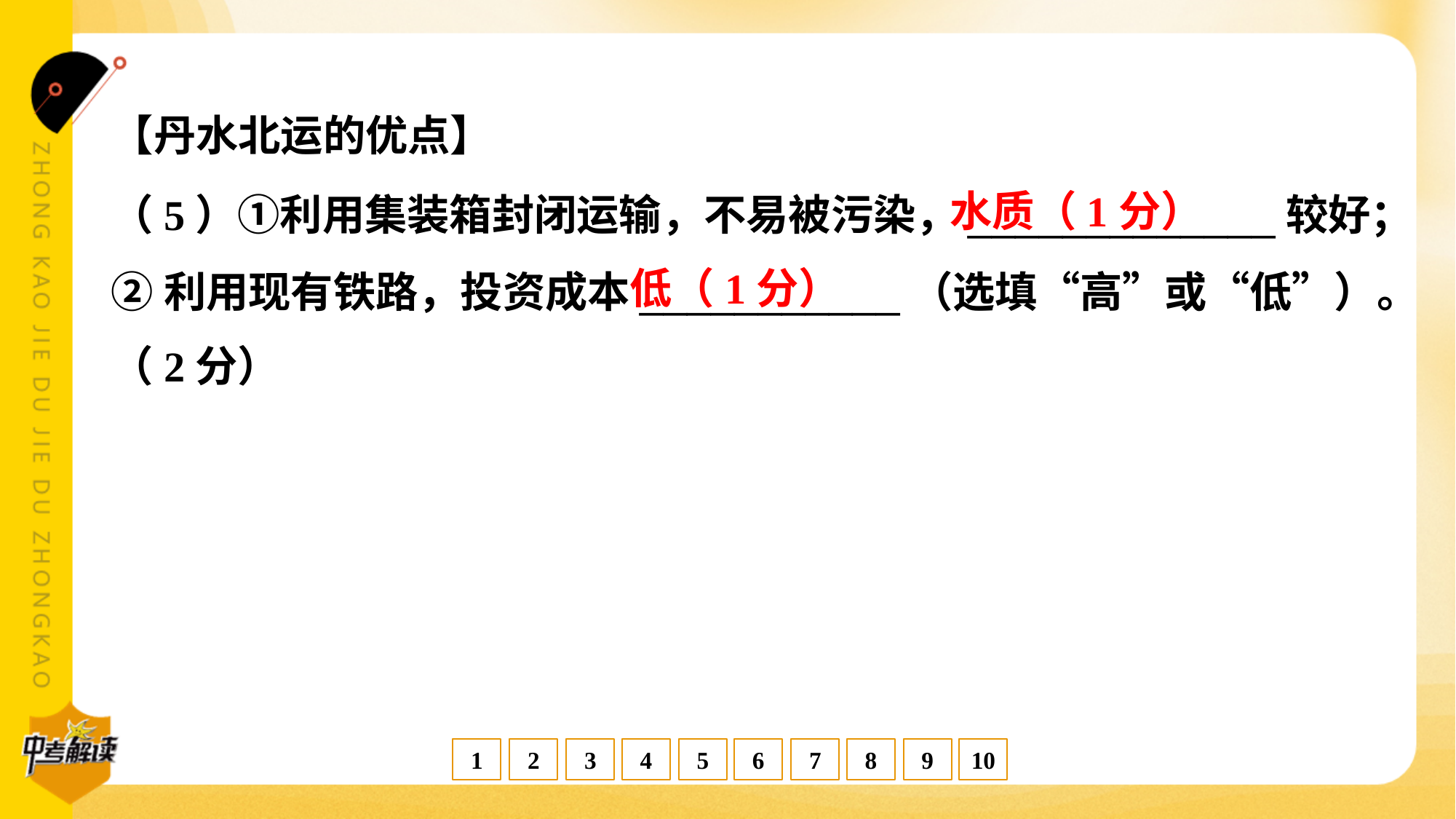

【丹水北运的优点】
水质（1分）
（5）①利用集装箱封闭运输，不易被污染，_____________较好；
②利用现有铁路，投资成本___________（选填“高”或“低”）。
（2分）
低（1分）